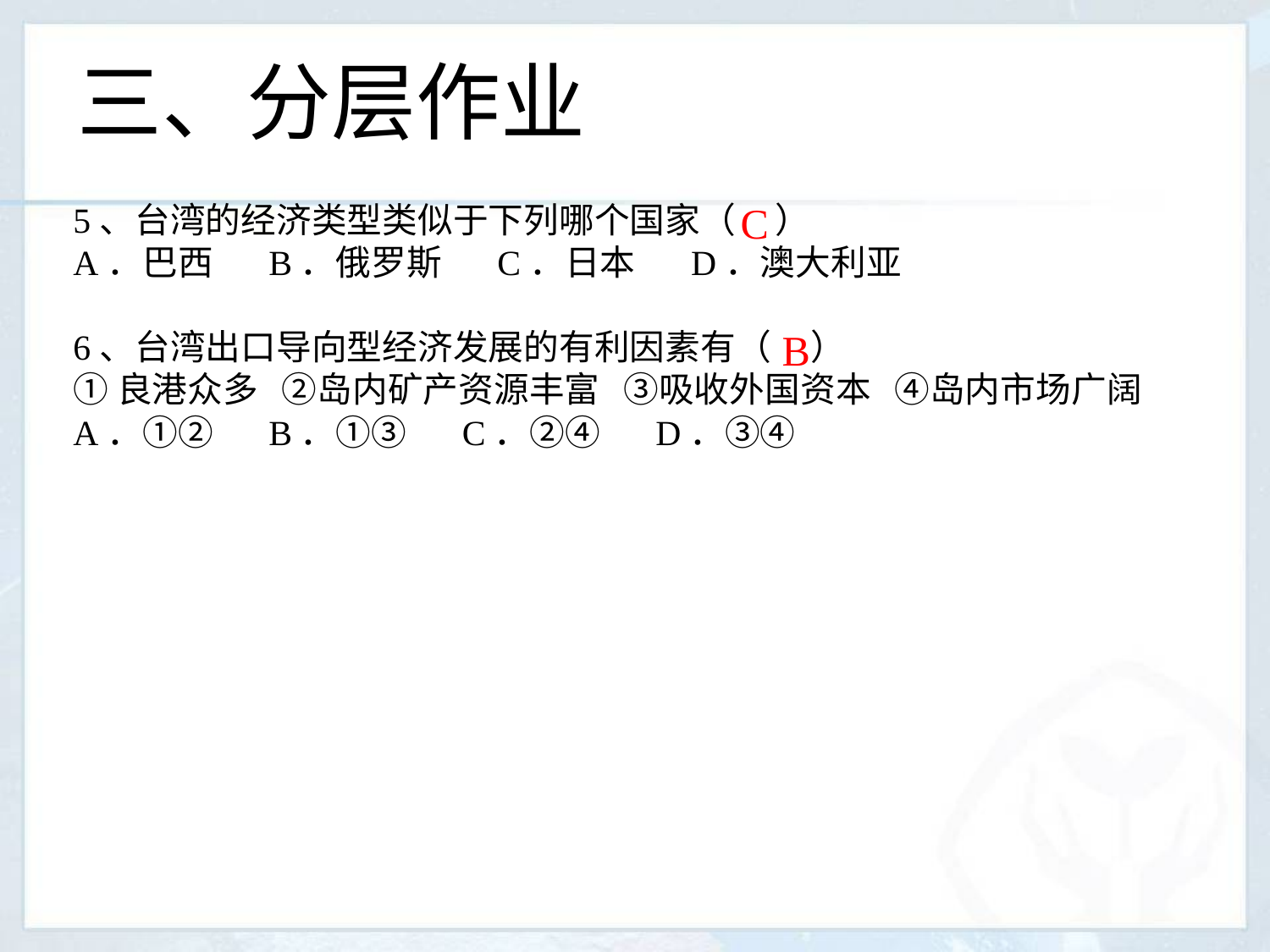

三、分层作业
C
5、台湾的经济类型类似于下列哪个国家（     ）
A．巴西      B．俄罗斯      C．日本      D．澳大利亚

6、台湾出口导向型经济发展的有利因素有（     ）
①良港众多   ②岛内矿产资源丰富   ③吸收外国资本   ④岛内市场广阔
A．①②      B．①③      C．②④      D．③④

B